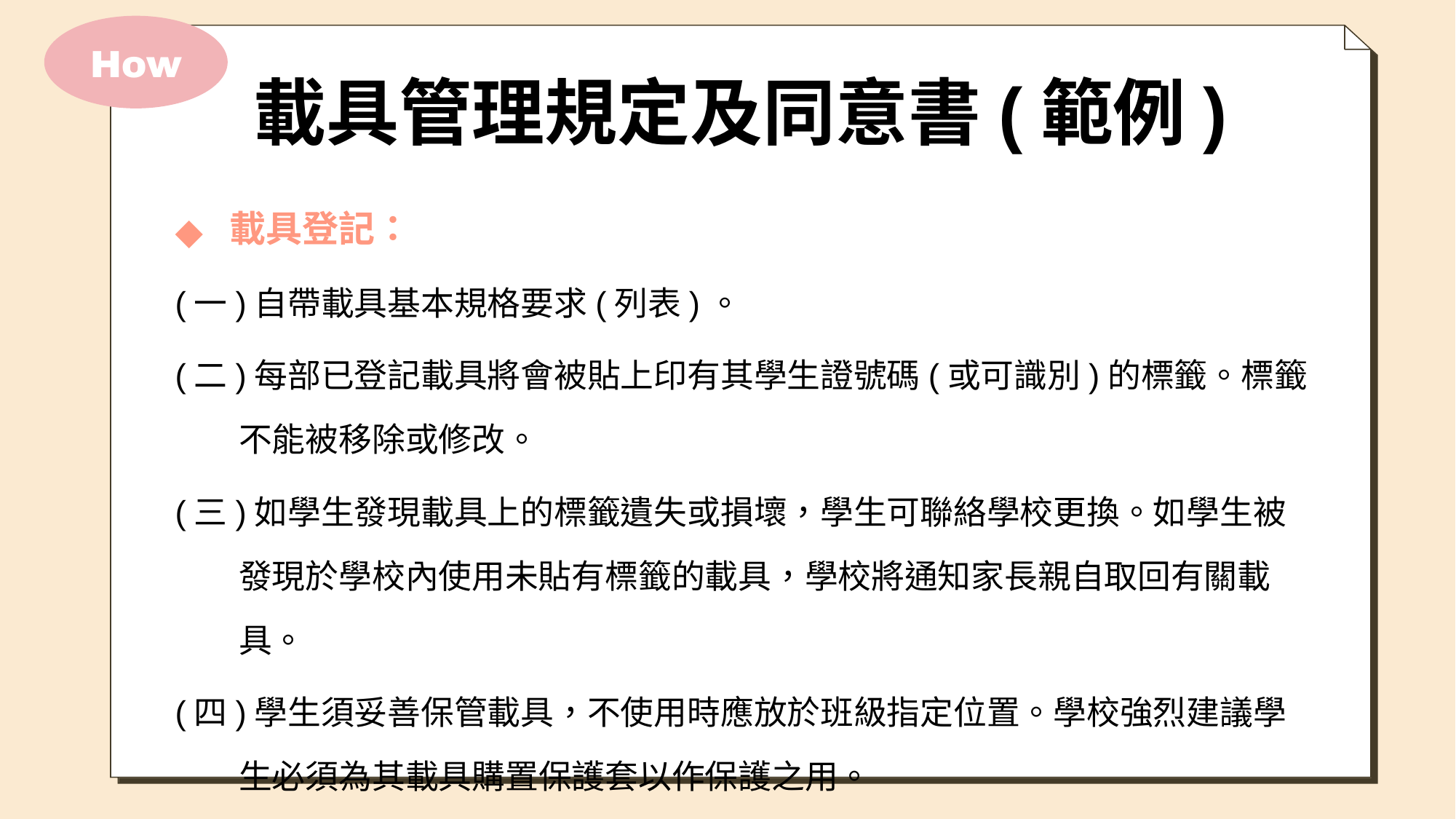

How

# 載具管理規定及同意書(範例)
載具登記：
(一)自帶載具基本規格要求(列表)。
(二)每部已登記載具將會被貼上印有其學生證號碼(或可識別)的標籤。標籤不能被移除或修改。
(三)如學生發現載具上的標籤遺失或損壞，學生可聯絡學校更換。如學生被發現於學校內使用未貼有標籤的載具，學校將通知家長親自取回有關載具。
(四)學生須妥善保管載具，不使用時應放於班級指定位置。學校強烈建議學生必須為其載具購置保護套以作保護之用。